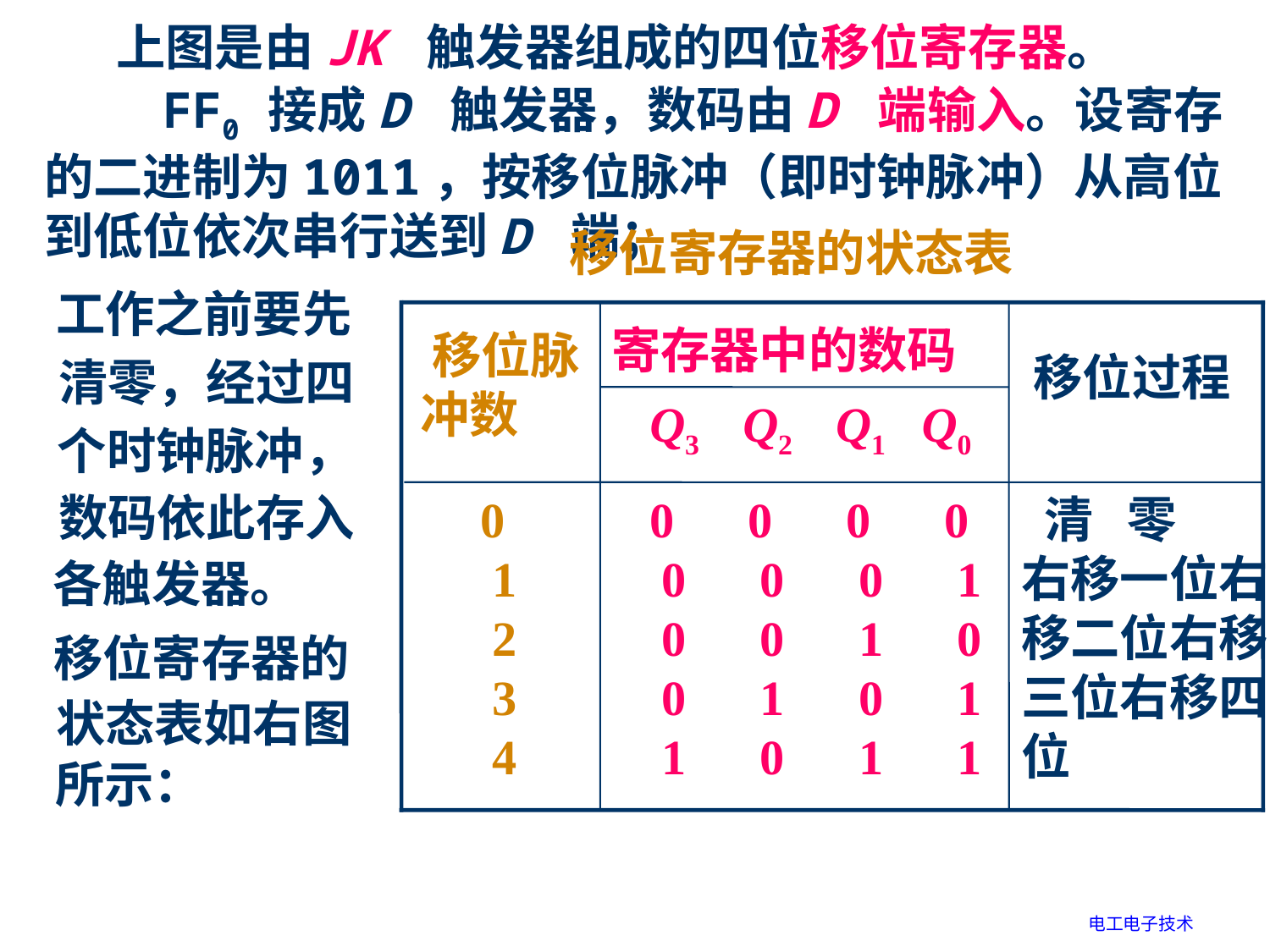

上图是由JK 触发器组成的四位移位寄存器。
    FF0 接成D 触发器，数码由D 端输入。设寄存的二进制为1011，按移位脉冲（即时钟脉冲）从高位到低位依次串行送到D 端；
 移位寄存器的状态表

 移位过程

     寄存器中的数码
   移位脉
  冲数
   Q3      Q2      Q1     Q0

         0
          1
          2
          3
          4

   0      0      0      0
    0      0      0      1
    0      0      1      0
    0      1      0      1
    1      0      1      1
 清   零     右移一位右移二位右移三位右移四位

工作之前要先
清零，经过四
个时钟脉冲，
数码依此存入
各触发器。
移位寄存器的
状态表如右图
所示：
电工电子技术